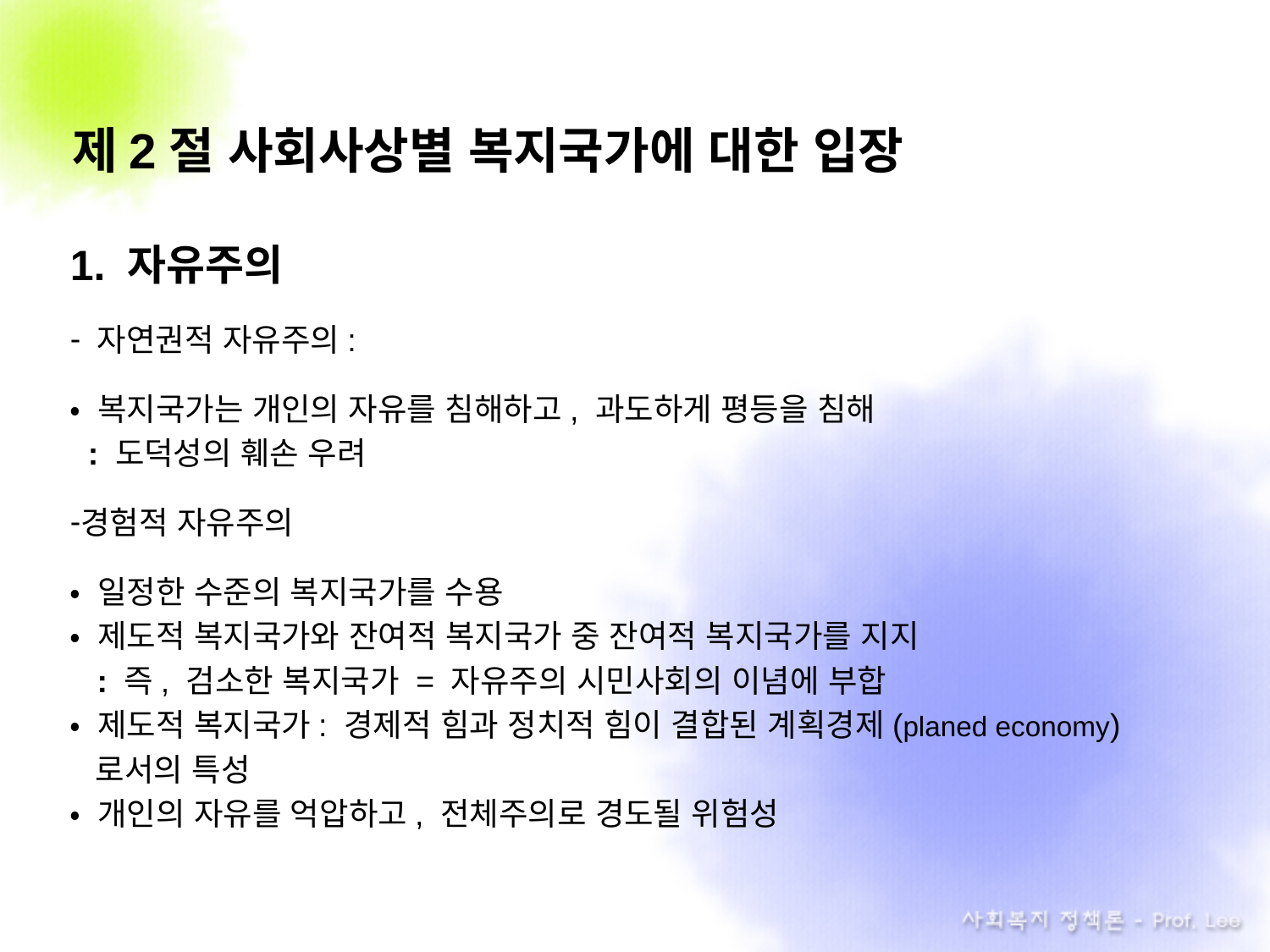

# 제2절 사회사상별 복지국가에 대한 입장
1. 자유주의

 자연권적 자유주의:

• 복지국가는 개인의 자유를 침해하고, 과도하게 평등을 침해
  : 도덕성의 훼손 우려

경험적 자유주의

• 일정한 수준의 복지국가를 수용
• 제도적 복지국가와 잔여적 복지국가 중 잔여적 복지국가를 지지
   : 즉, 검소한 복지국가 = 자유주의 시민사회의 이념에 부합
• 제도적 복지국가: 경제적 힘과 정치적 힘이 결합된 계획경제(planed economy)
  로서의 특성
• 개인의 자유를 억압하고, 전체주의로 경도될 위험성